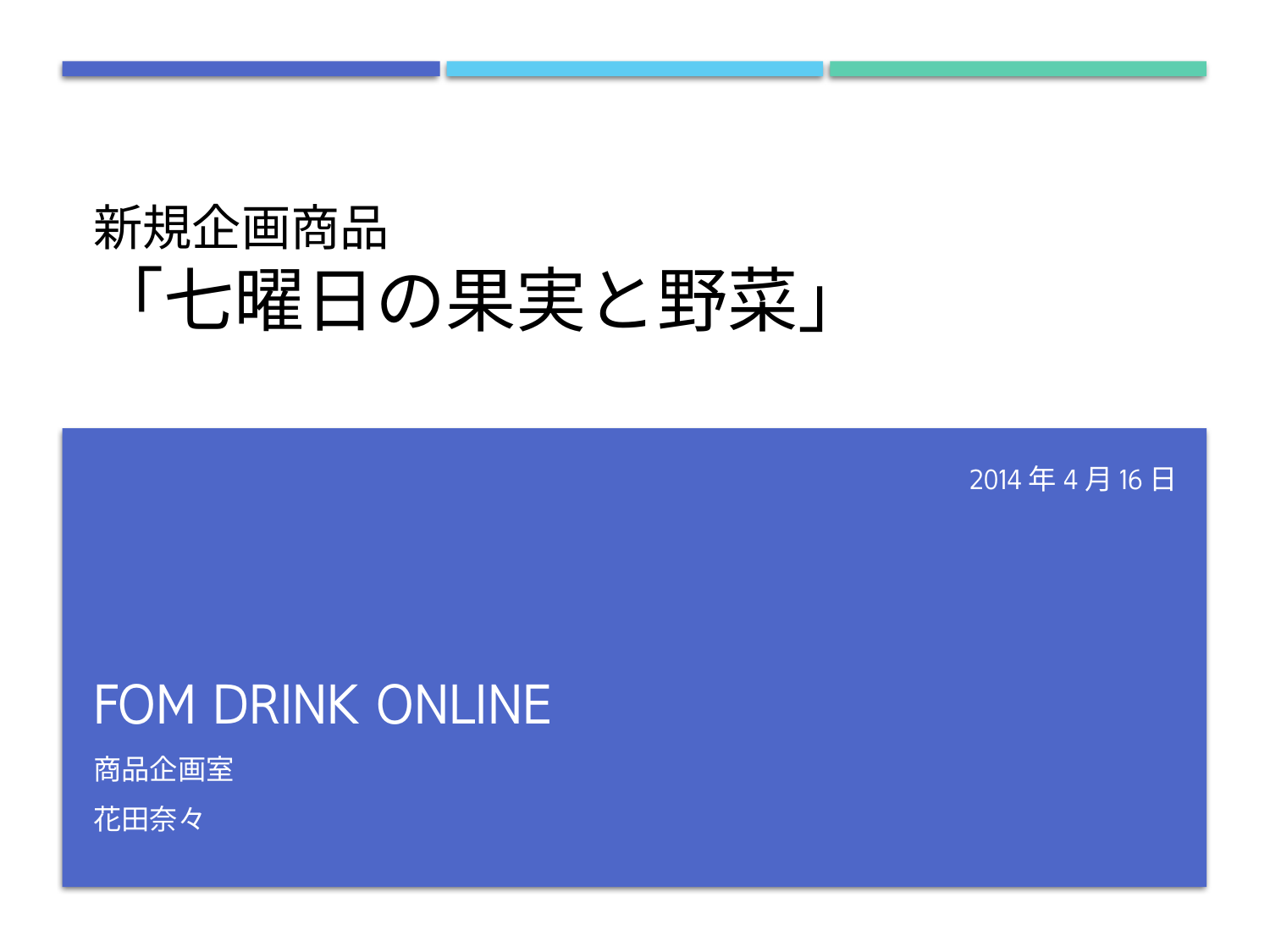

# 新規企画商品 「七曜日の果実と野菜」
2014年4月16日

FOM DRINK ONLINE
商品企画室
花田奈々